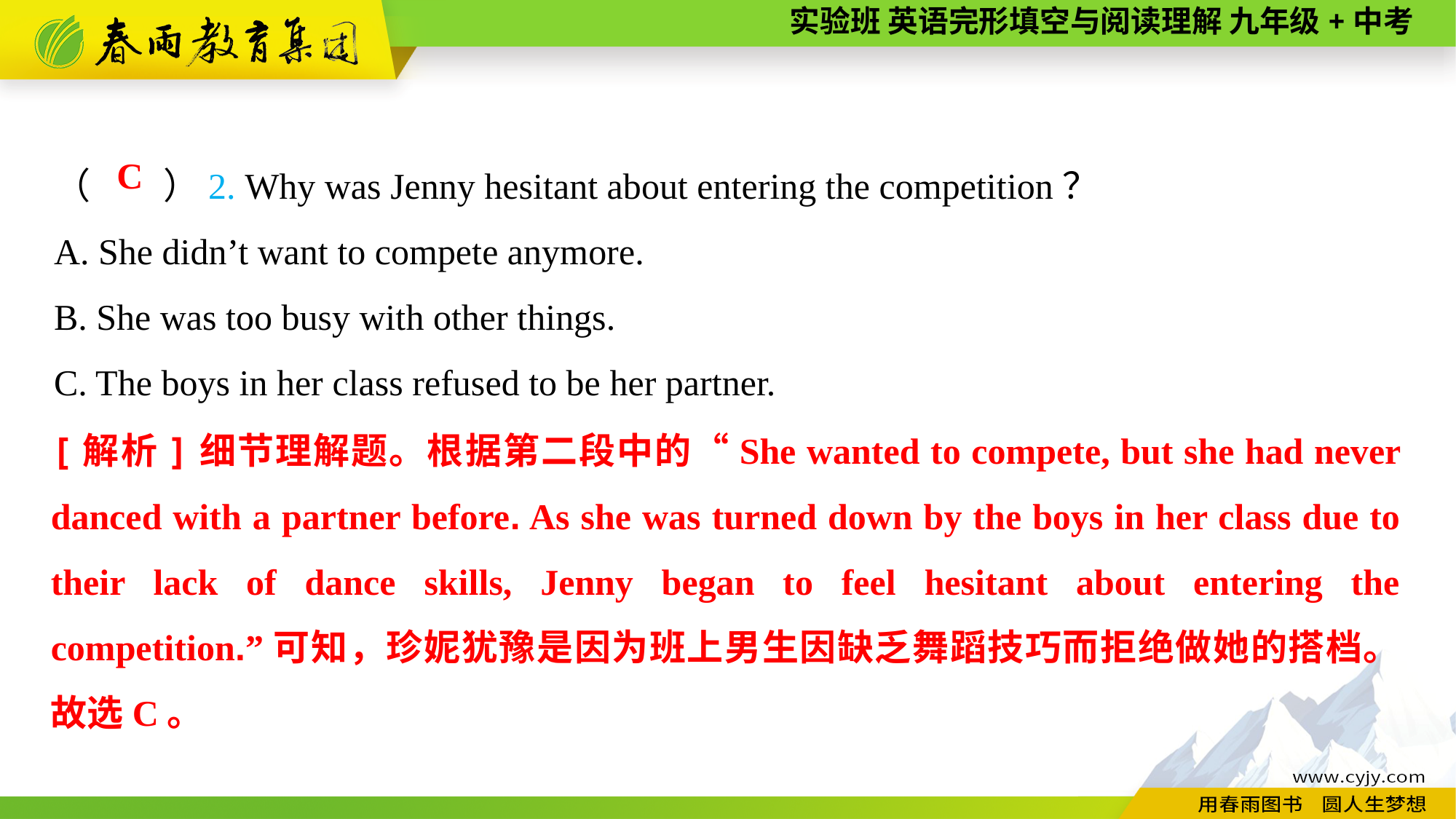

（　　）2. Why was Jenny hesitant about entering the competition？
A. She didn’t want to compete anymore.
B. She was too busy with other things.
C. The boys in her class refused to be her partner.
C
[解析]细节理解题。根据第二段中的“She wanted to compete, but she had never danced with a partner before. As she was turned down by the boys in her class due to their lack of dance skills, Jenny began to feel hesitant about entering the competition.”可知，珍妮犹豫是因为班上男生因缺乏舞蹈技巧而拒绝做她的搭档。故选C。